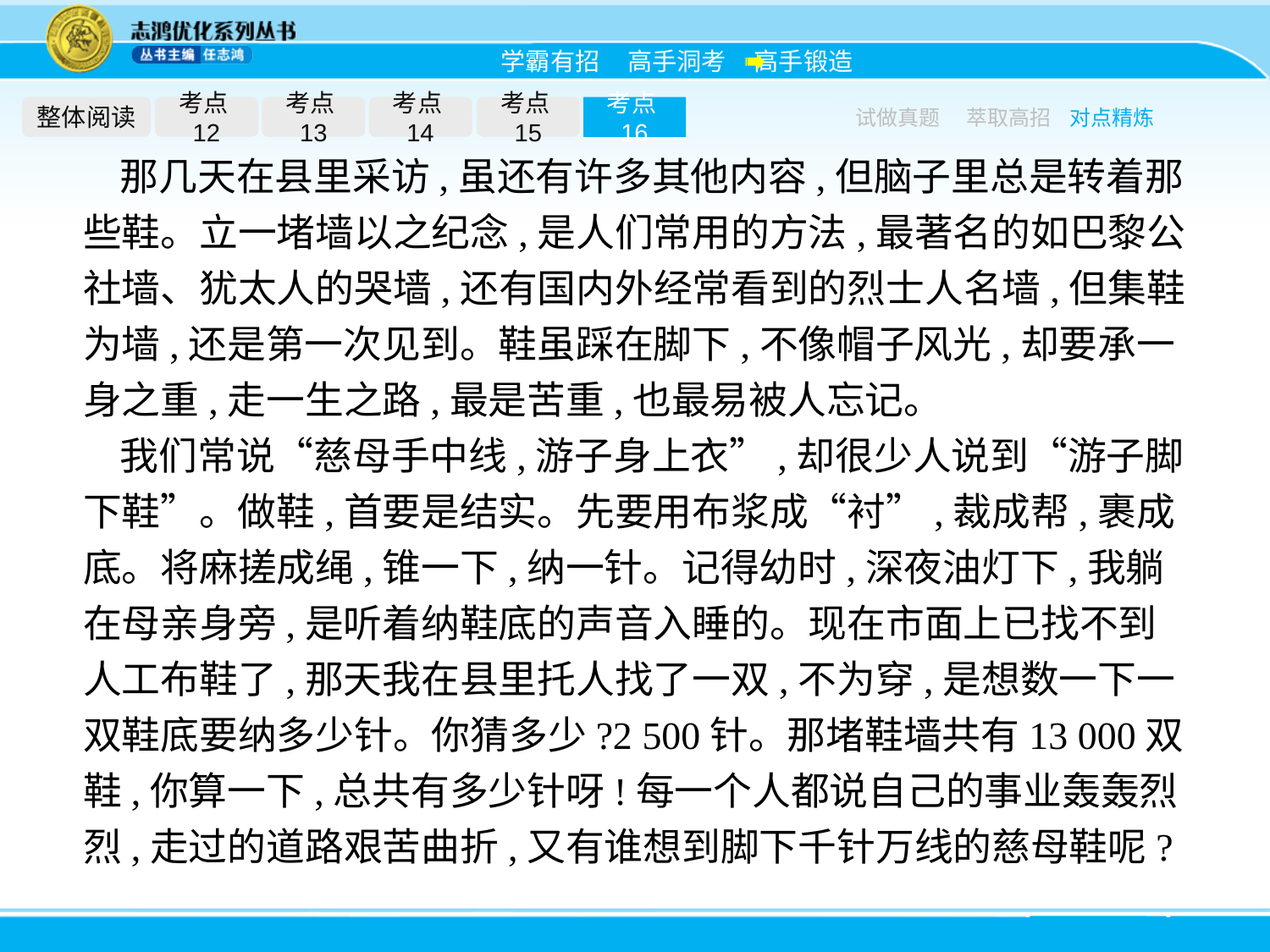

整体阅读
考点12
考点13
考点14
考点15
考点16
试做真题
萃取高招
对点精炼
那几天在县里采访,虽还有许多其他内容,但脑子里总是转着那些鞋。立一堵墙以之纪念,是人们常用的方法,最著名的如巴黎公社墙、犹太人的哭墙,还有国内外经常看到的烈士人名墙,但集鞋为墙,还是第一次见到。鞋虽踩在脚下,不像帽子风光,却要承一身之重,走一生之路,最是苦重,也最易被人忘记。
我们常说“慈母手中线,游子身上衣”,却很少人说到“游子脚下鞋”。做鞋,首要是结实。先要用布浆成“衬”,裁成帮,裹成底。将麻搓成绳,锥一下,纳一针。记得幼时,深夜油灯下,我躺在母亲身旁,是听着纳鞋底的声音入睡的。现在市面上已找不到人工布鞋了,那天我在县里托人找了一双,不为穿,是想数一下一双鞋底要纳多少针。你猜多少?2 500针。那堵鞋墙共有13 000双鞋,你算一下,总共有多少针呀!每一个人都说自己的事业轰轰烈烈,走过的道路艰苦曲折,又有谁想到脚下千针万线的慈母鞋呢?